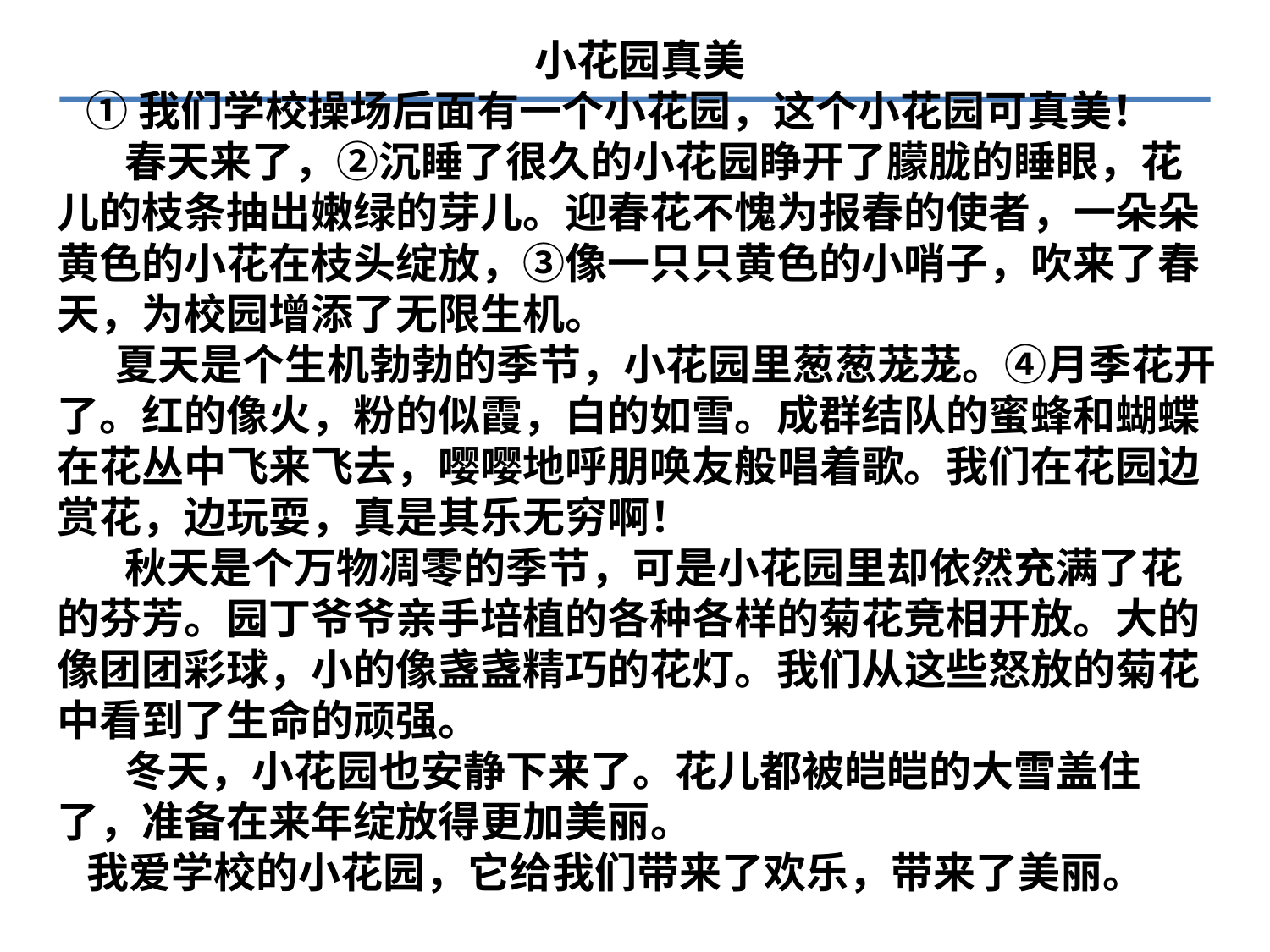

小花园真美
   ①我们学校操场后面有一个小花园，这个小花园可真美！
      春天来了，②沉睡了很久的小花园睁开了朦胧的睡眼，花儿的枝条抽出嫩绿的芽儿。迎春花不愧为报春的使者，一朵朵黄色的小花在枝头绽放，③像一只只黄色的小哨子，吹来了春天，为校园增添了无限生机。
     夏天是个生机勃勃的季节，小花园里葱葱茏茏。④月季花开了。红的像火，粉的似霞，白的如雪。成群结队的蜜蜂和蝴蝶在花丛中飞来飞去，嘤嘤地呼朋唤友般唱着歌。我们在花园边赏花，边玩耍，真是其乐无穷啊！
      秋天是个万物凋零的季节，可是小花园里却依然充满了花的芬芳。园丁爷爷亲手培植的各种各样的菊花竞相开放。大的像团团彩球，小的像盏盏精巧的花灯。我们从这些怒放的菊花中看到了生命的顽强。
      冬天，小花园也安静下来了。花儿都被皑皑的大雪盖住了，准备在来年绽放得更加美丽。
  我爱学校的小花园，它给我们带来了欢乐，带来了美丽。